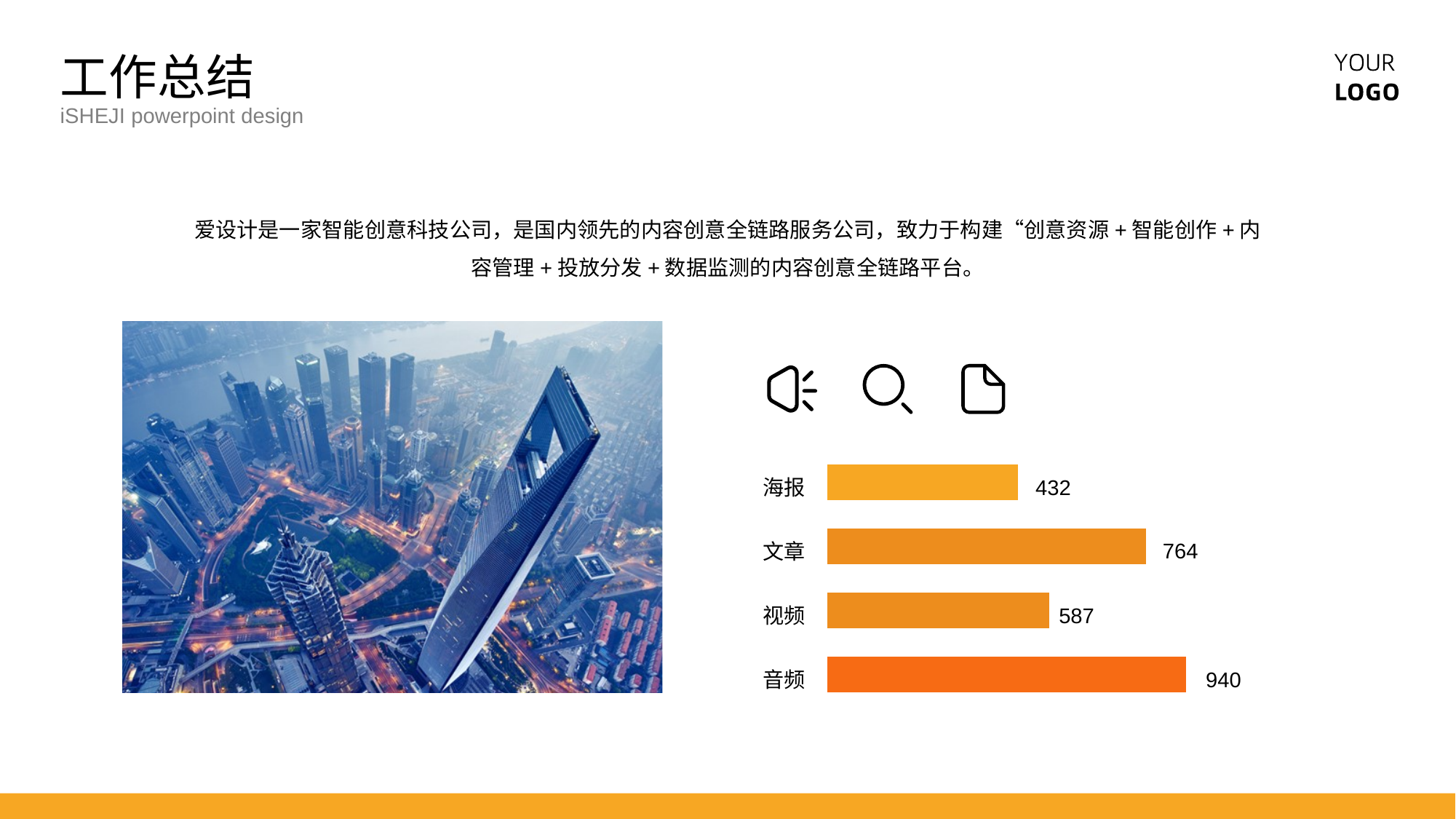

工作总结

iSHEJI powerpoint design
爱设计是一家智能创意科技公司，是国内领先的内容创意全链路服务公司，致力于构建“创意资源+智能创作+内容管理+投放分发+数据监测的内容创意全链路平台。

海报
432

764
文章

视频
587

940
音频